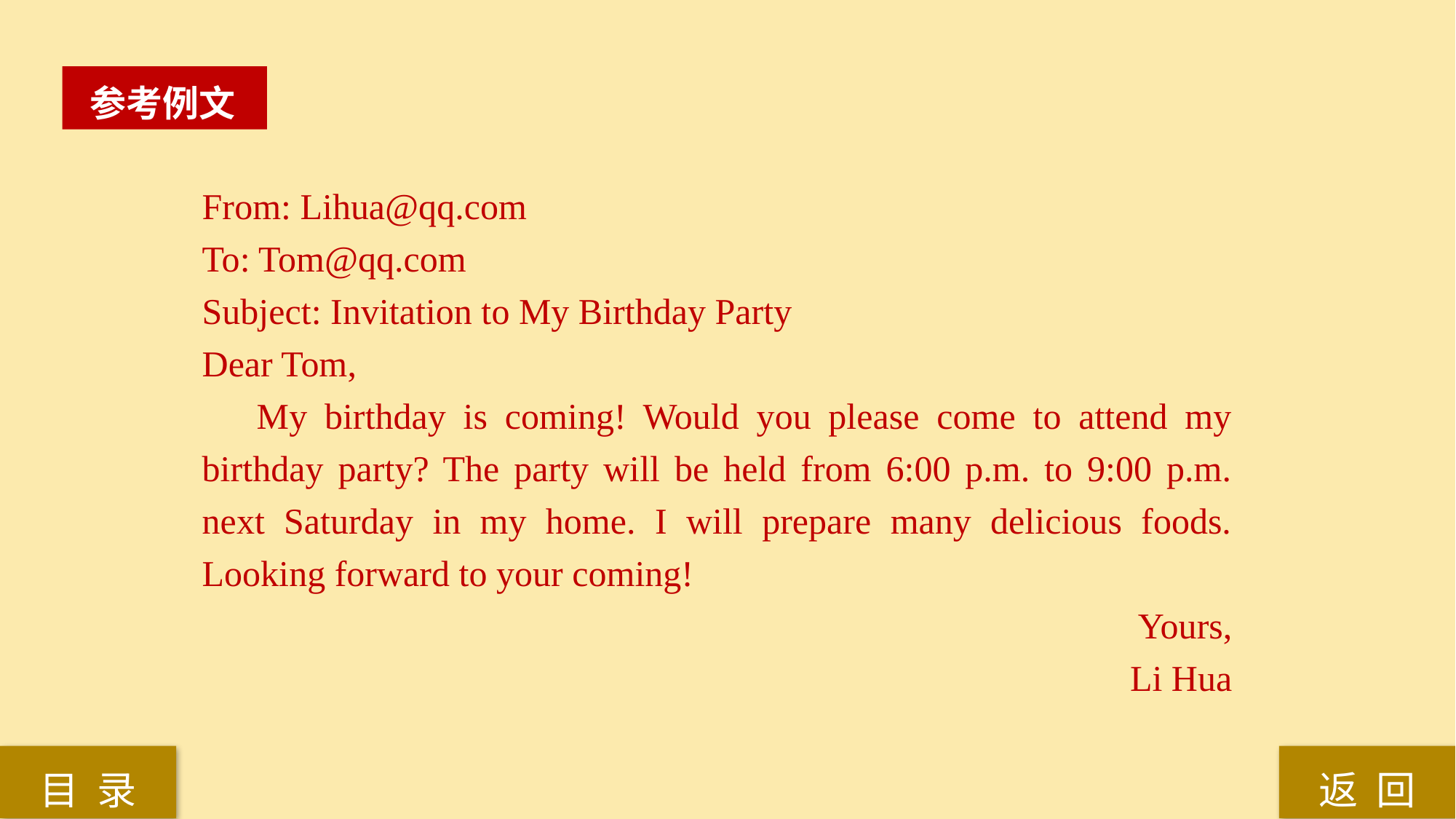

参考例文
From: Lihua@qq.com
To: Tom@qq.com
Subject: Invitation to My Birthday Party
Dear Tom,
My birthday is coming! Would you please come to attend my birthday party? The party will be held from 6:00 p.m. to 9:00 p.m. next Saturday in my home. I will prepare many delicious foods. Looking forward to your coming!
Yours,
Li Hua
返  回